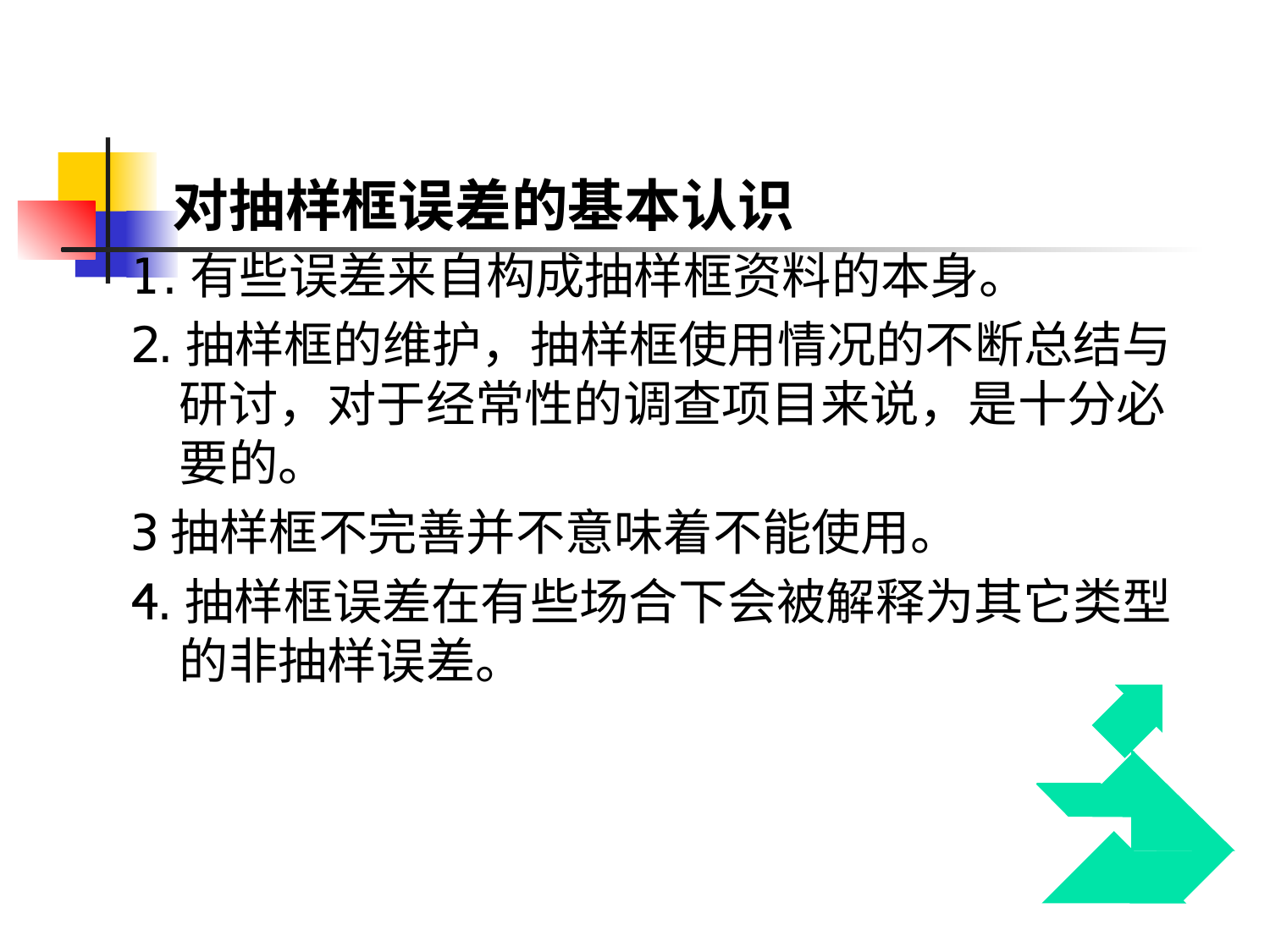

# 对抽样框误差的基本认识
1.有些误差来自构成抽样框资料的本身。
2.抽样框的维护，抽样框使用情况的不断总结与研讨，对于经常性的调查项目来说，是十分必要的。
3抽样框不完善并不意味着不能使用。
4.抽样框误差在有些场合下会被解释为其它类型的非抽样误差。